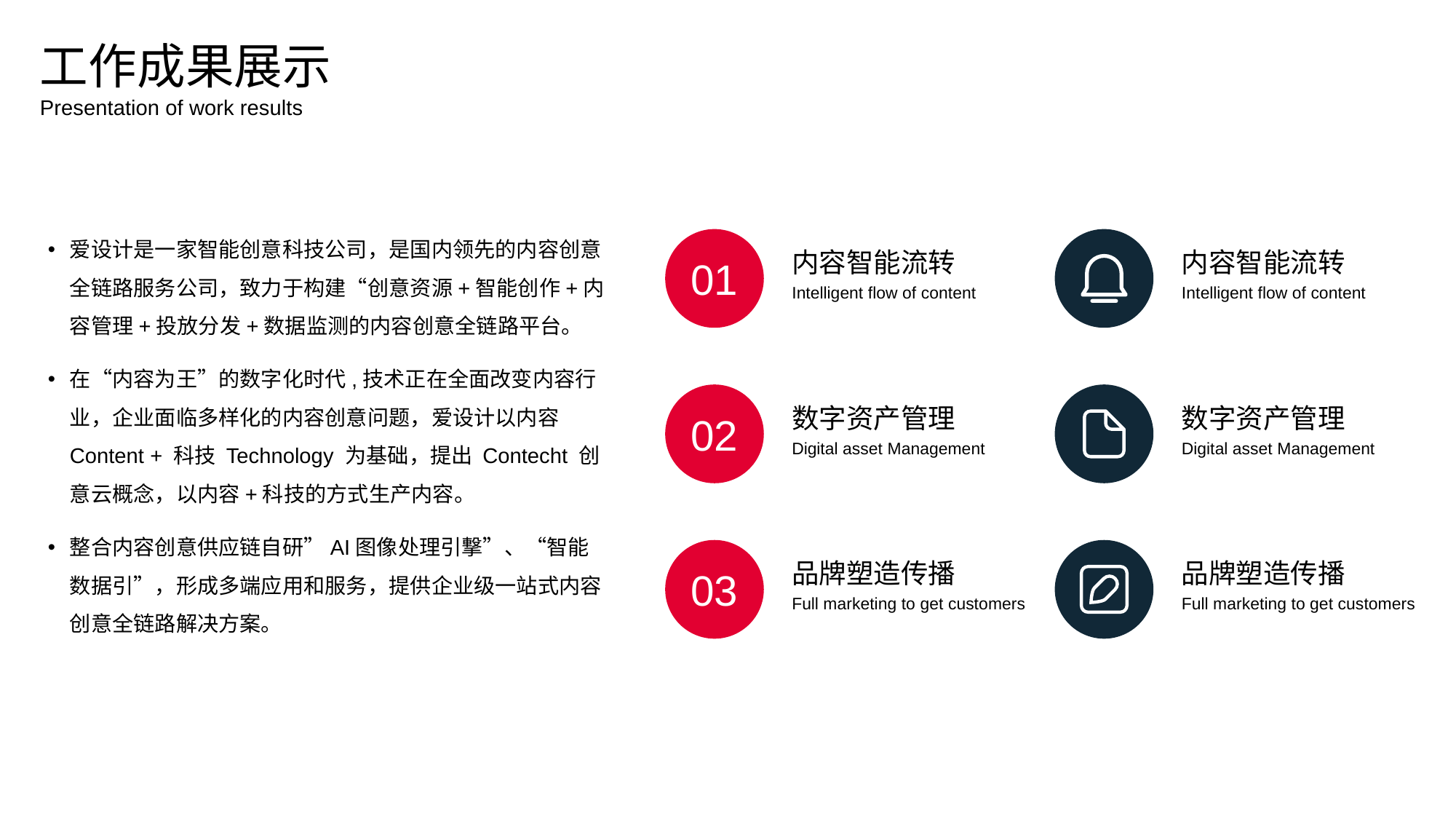

工作成果展示
Presentation of work results
爱设计是一家智能创意科技公司，是国内领先的内容创意全链路服务公司，致力于构建“创意资源+智能创作+内容管理+投放分发+数据监测的内容创意全链路平台。
在“内容为王”的数字化时代,技术正在全面改变内容行业，企业面临多样化的内容创意问题，爱设计以内容 Content + 科技 Technology 为基础，提出 Contecht 创意云概念，以内容+科技的方式生产内容。
整合内容创意供应链自研”AI图像处理引撃”、“智能数据引”，形成多端应用和服务，提供企业级一站式内容创意全链路解决方案。
01

内容智能流转
内容智能流转

Intelligent flow of content
Intelligent flow of content
02

数字资产管理
数字资产管理

Digital asset Management
Digital asset Management
03

品牌塑造传播
品牌塑造传播

Full marketing to get customers
Full marketing to get customers